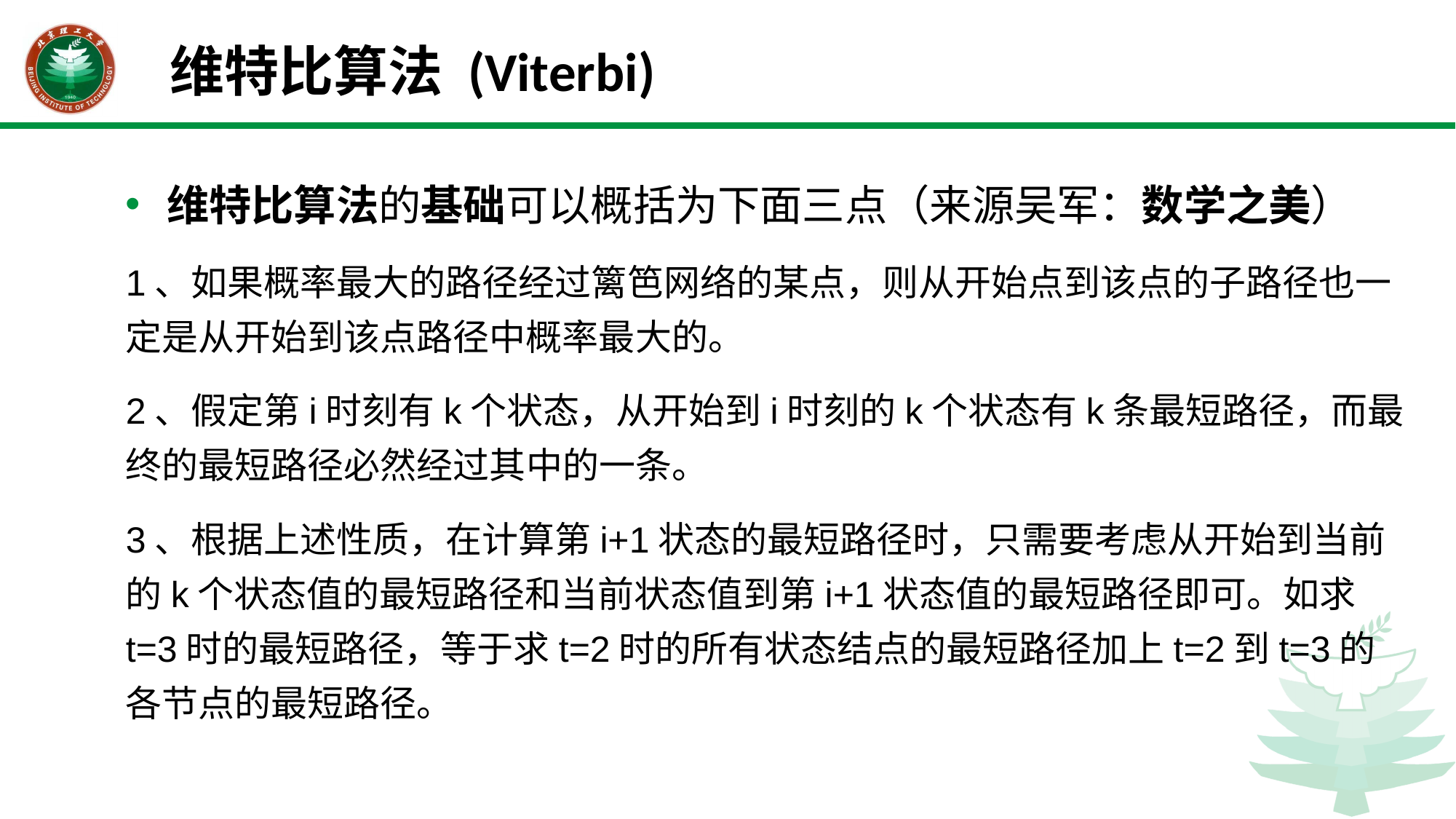

# 维特比算法 (Viterbi)
维特比算法的基础可以概括为下面三点（来源吴军：数学之美）
1、如果概率最大的路径经过篱笆网络的某点，则从开始点到该点的子路径也一定是从开始到该点路径中概率最大的。
2、假定第i时刻有k个状态，从开始到i时刻的k个状态有k条最短路径，而最终的最短路径必然经过其中的一条。
3、根据上述性质，在计算第i+1状态的最短路径时，只需要考虑从开始到当前的k个状态值的最短路径和当前状态值到第i+1状态值的最短路径即可。如求t=3时的最短路径，等于求t=2时的所有状态结点的最短路径加上t=2到t=3的各节点的最短路径。